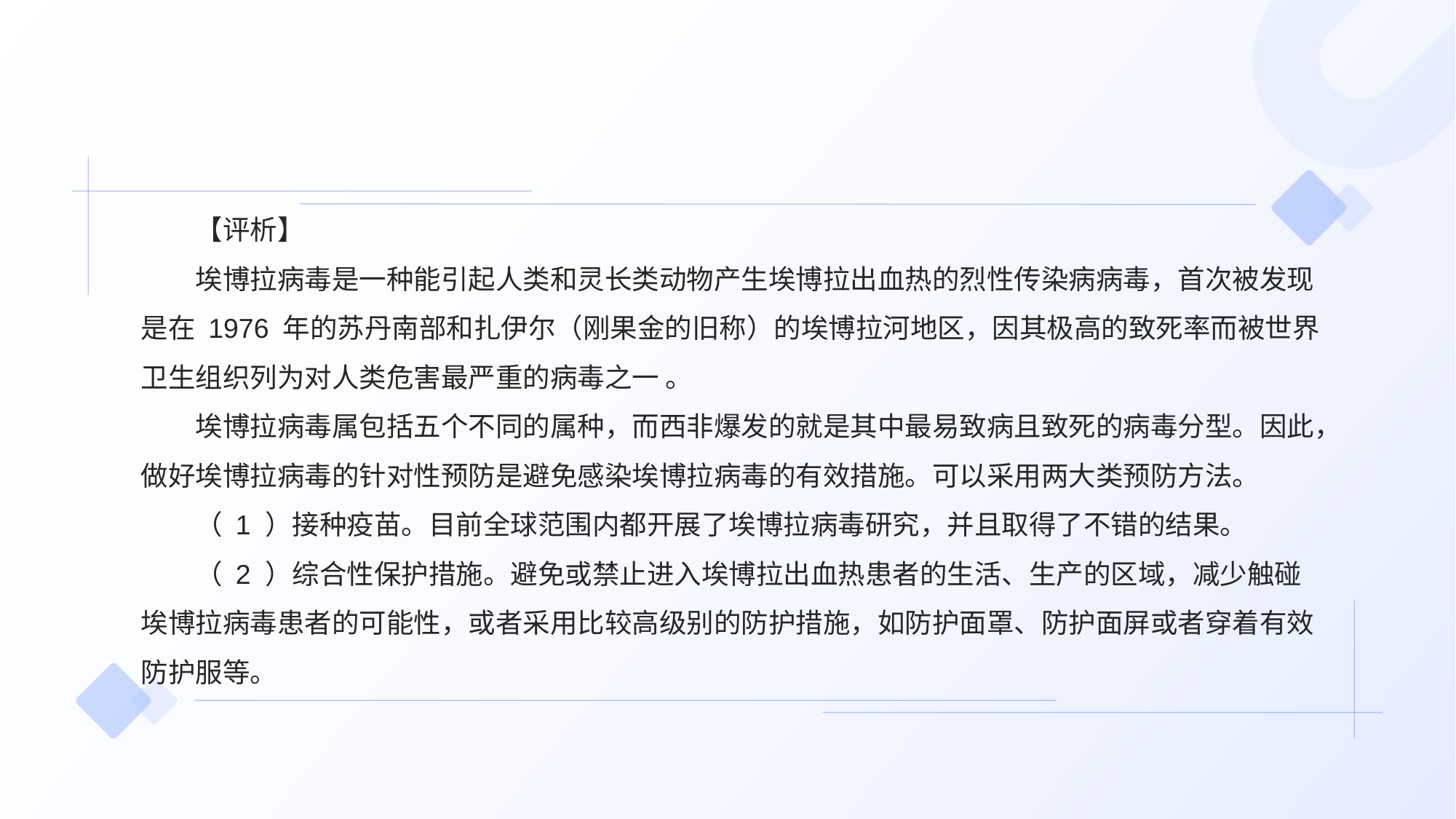

【评析】
埃博拉病毒是一种能引起人类和灵长类动物产生埃博拉出血热的烈性传染病病毒，首次被发现是在 1976 年的苏丹南部和扎伊尔（刚果金的旧称）的埃博拉河地区，因其极高的致死率而被世界卫生组织列为对人类危害最严重的病毒之一 。
埃博拉病毒属包括五个不同的属种，而西非爆发的就是其中最易致病且致死的病毒分型。因此，做好埃博拉病毒的针对性预防是避免感染埃博拉病毒的有效措施。可以采用两大类预防方法。
（ 1 ）接种疫苗。目前全球范围内都开展了埃博拉病毒研究，并且取得了不错的结果。
（ 2 ）综合性保护措施。避免或禁止进入埃博拉出血热患者的生活、生产的区域，减少触碰埃博拉病毒患者的可能性，或者采用比较高级别的防护措施，如防护面罩、防护面屏或者穿着有效防护服等。